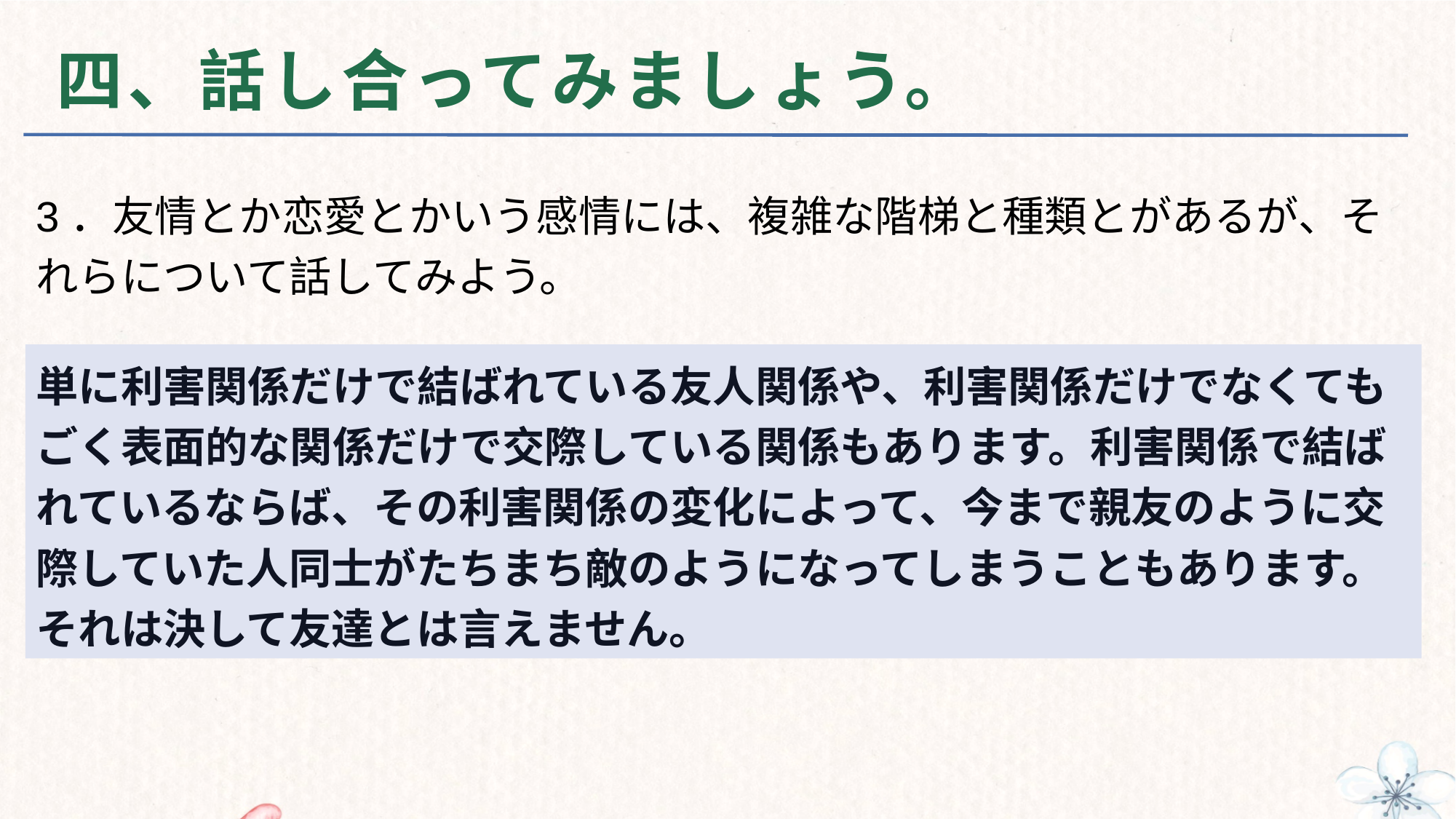

# 四、話し合ってみましょう。
3．友情とか恋愛とかいう感情には、複雑な階梯と種類とがあるが、それらについて話してみよう。
単に利害関係だけで結ばれている友人関係や、利害関係だけでなくてもごく表面的な関係だけで交際している関係もあります。利害関係で結ばれているならば、その利害関係の変化によって、今まで親友のように交際していた人同士がたちまち敵のようになってしまうこともあります。それは決して友達とは言えません。